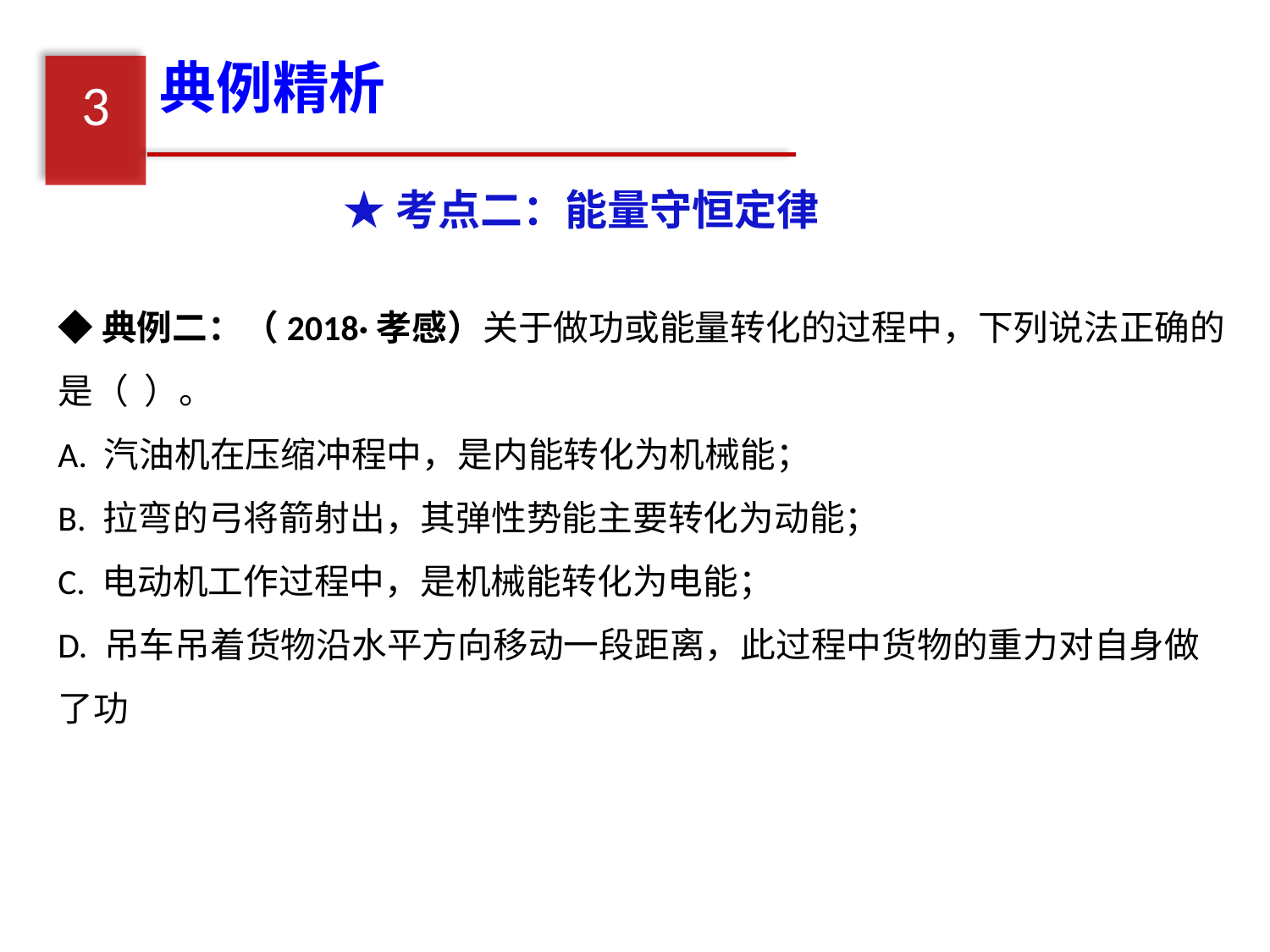

典例精析

3
★考点二：能量守恒定律
◆典例二：（2018·孝感）关于做功或能量转化的过程中，下列说法正确的是（  ）。
A. 汽油机在压缩冲程中，是内能转化为机械能；
B. 拉弯的弓将箭射出，其弹性势能主要转化为动能；
C. 电动机工作过程中，是机械能转化为电能；
D. 吊车吊着货物沿水平方向移动一段距离，此过程中货物的重力对自身做了功